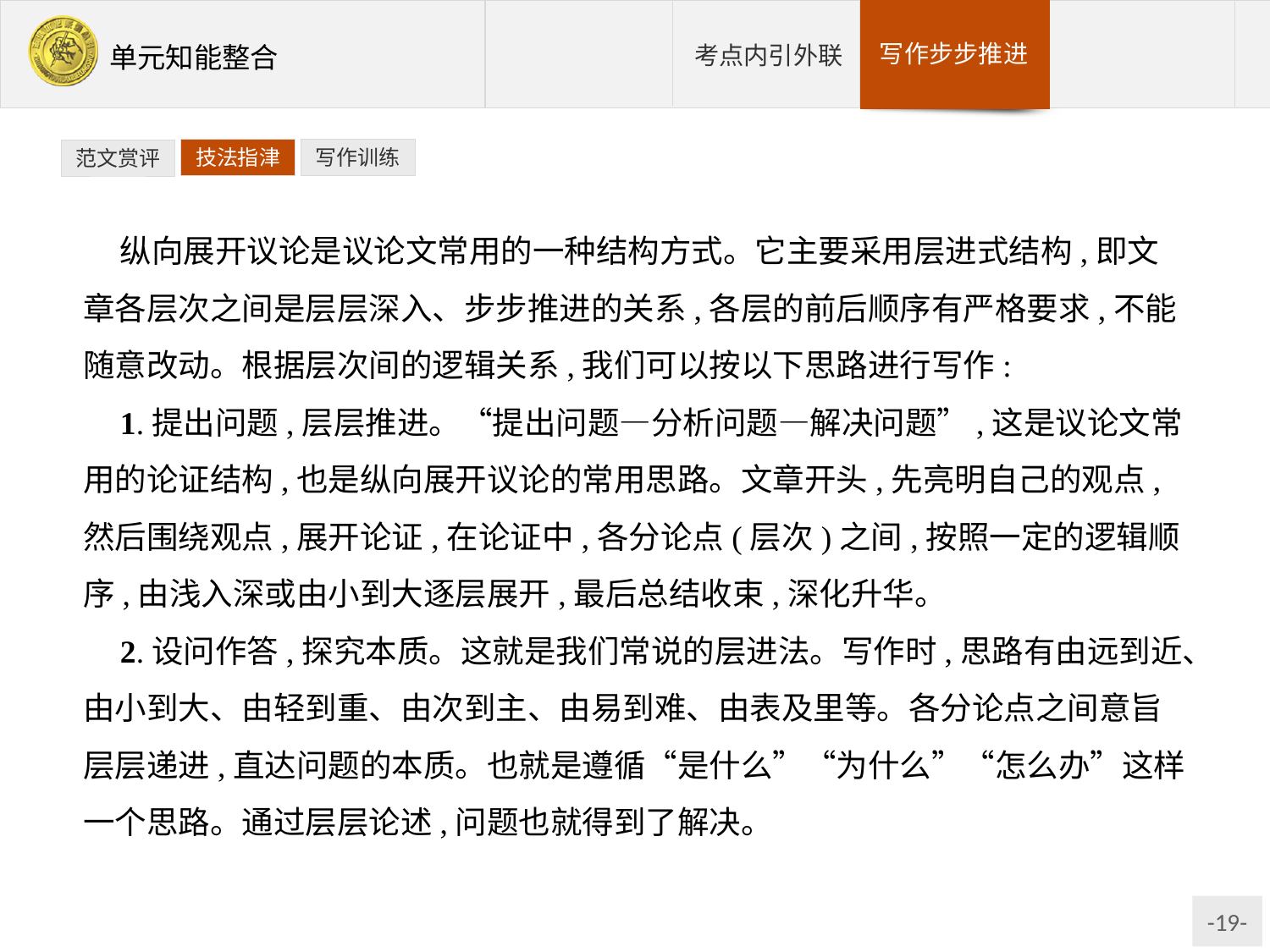

技法指津
写作训练
范文赏评
纵向展开议论是议论文常用的一种结构方式。它主要采用层进式结构,即文章各层次之间是层层深入、步步推进的关系,各层的前后顺序有严格要求,不能随意改动。根据层次间的逻辑关系,我们可以按以下思路进行写作:
1.提出问题,层层推进。“提出问题—分析问题—解决问题”,这是议论文常用的论证结构,也是纵向展开议论的常用思路。文章开头,先亮明自己的观点,然后围绕观点,展开论证,在论证中,各分论点(层次)之间,按照一定的逻辑顺序,由浅入深或由小到大逐层展开,最后总结收束,深化升华。
2.设问作答,探究本质。这就是我们常说的层进法。写作时,思路有由远到近、由小到大、由轻到重、由次到主、由易到难、由表及里等。各分论点之间意旨层层递进,直达问题的本质。也就是遵循“是什么”“为什么”“怎么办”这样一个思路。通过层层论述,问题也就得到了解决。